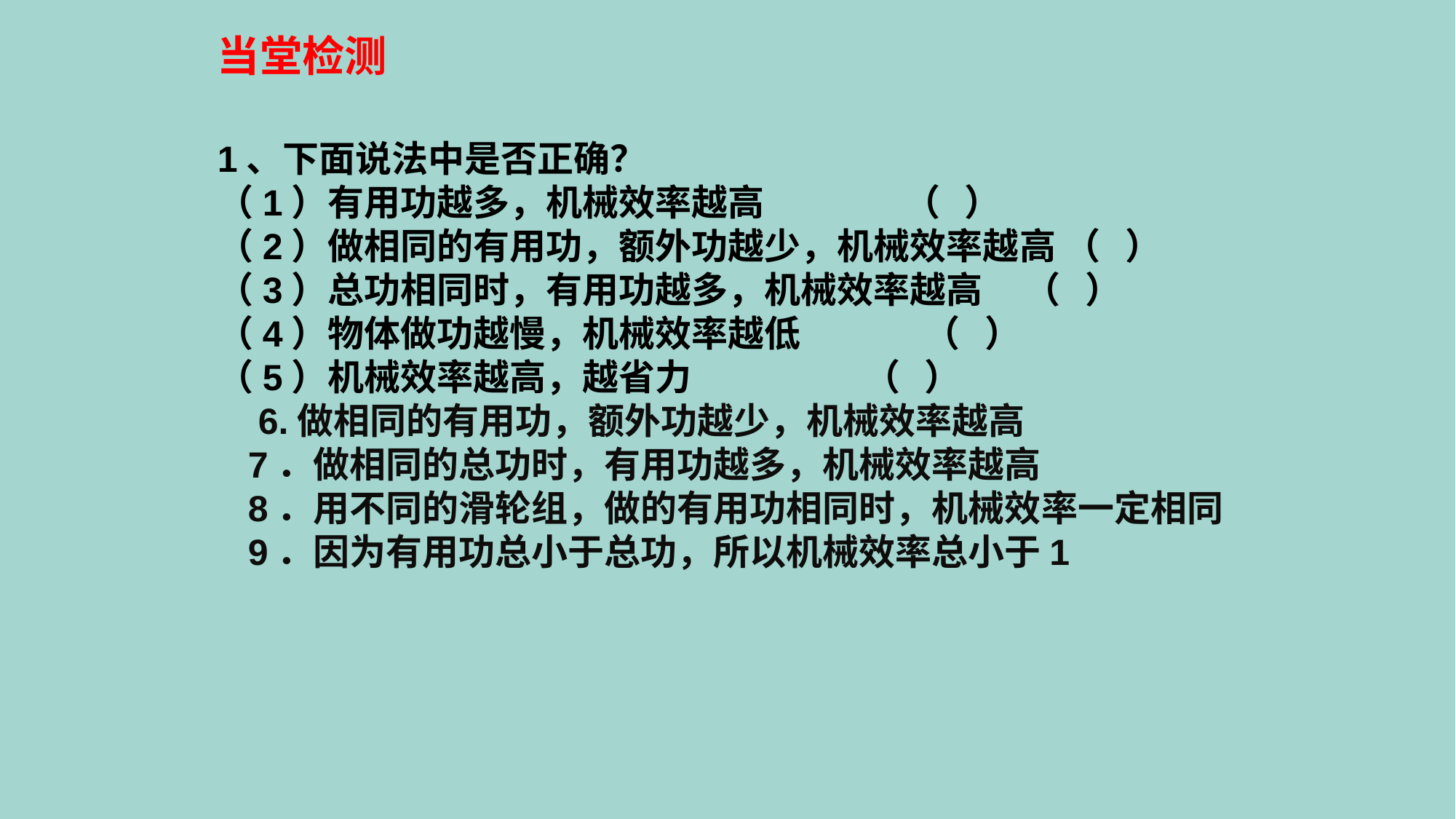

当堂检测
1、下面说法中是否正确？
（1）有用功越多，机械效率越高                 （   ）
（2）做相同的有用功，额外功越少，机械效率越高 （   ）
（3）总功相同时，有用功越多，机械效率越高     （   ）
（4）物体做功越慢，机械效率越低               （   ）
（5）机械效率越高，越省力                     （   ）
    6.做相同的有用功，额外功越少，机械效率越高
   7．做相同的总功时，有用功越多，机械效率越高
   8．用不同的滑轮组，做的有用功相同时，机械效率一定相同
   9．因为有用功总小于总功，所以机械效率总小于1